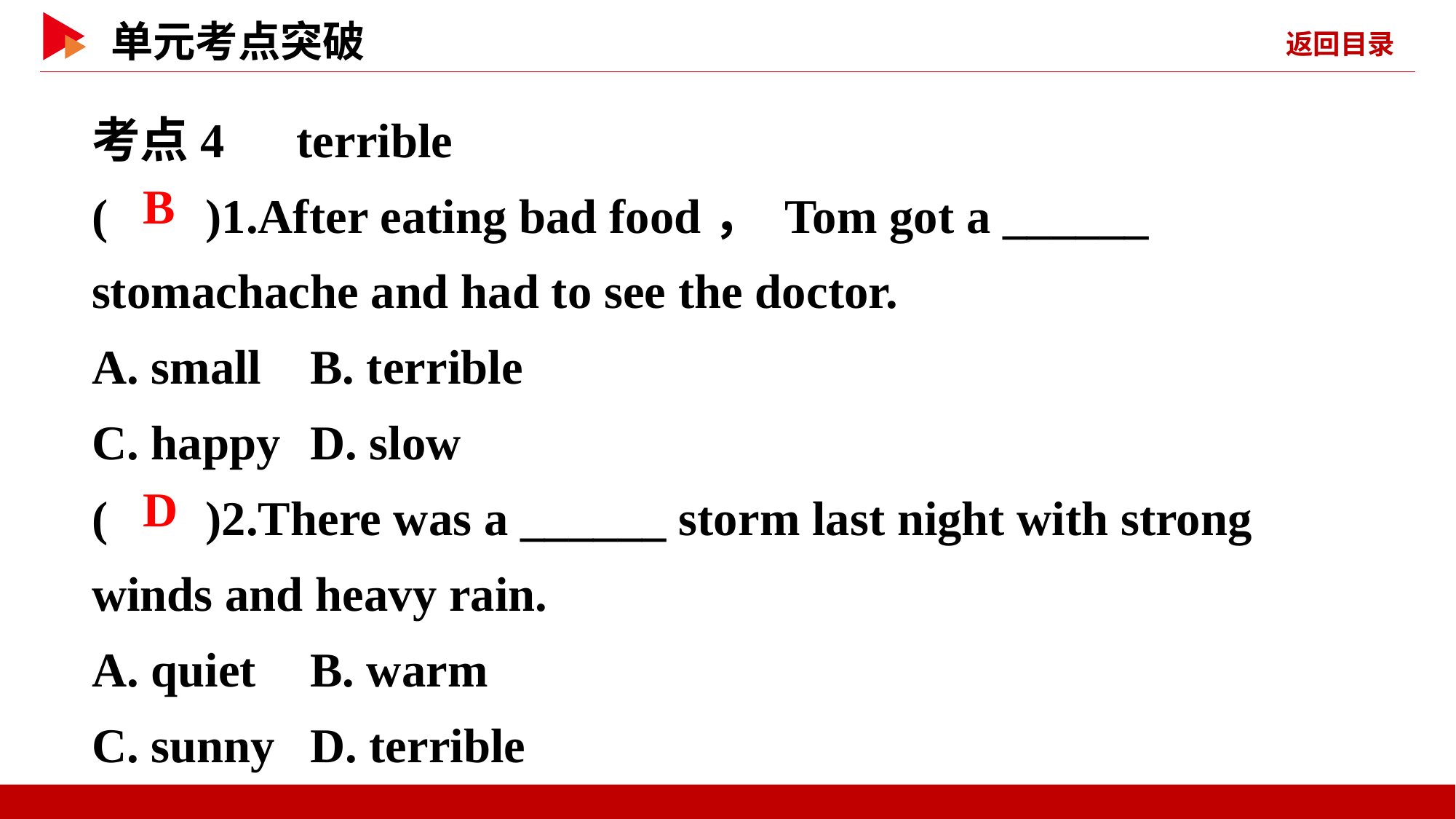

考点4　terrible
(        )1.After eating bad food， Tom got a ______ stomachache and had to see the doctor.
A. small	B. terrible
C. happy	D. slow
(        )2.There was a ______ storm last night with strong winds and heavy rain.
A. quiet	B. warm
C. sunny	D. terrible
   B
   D